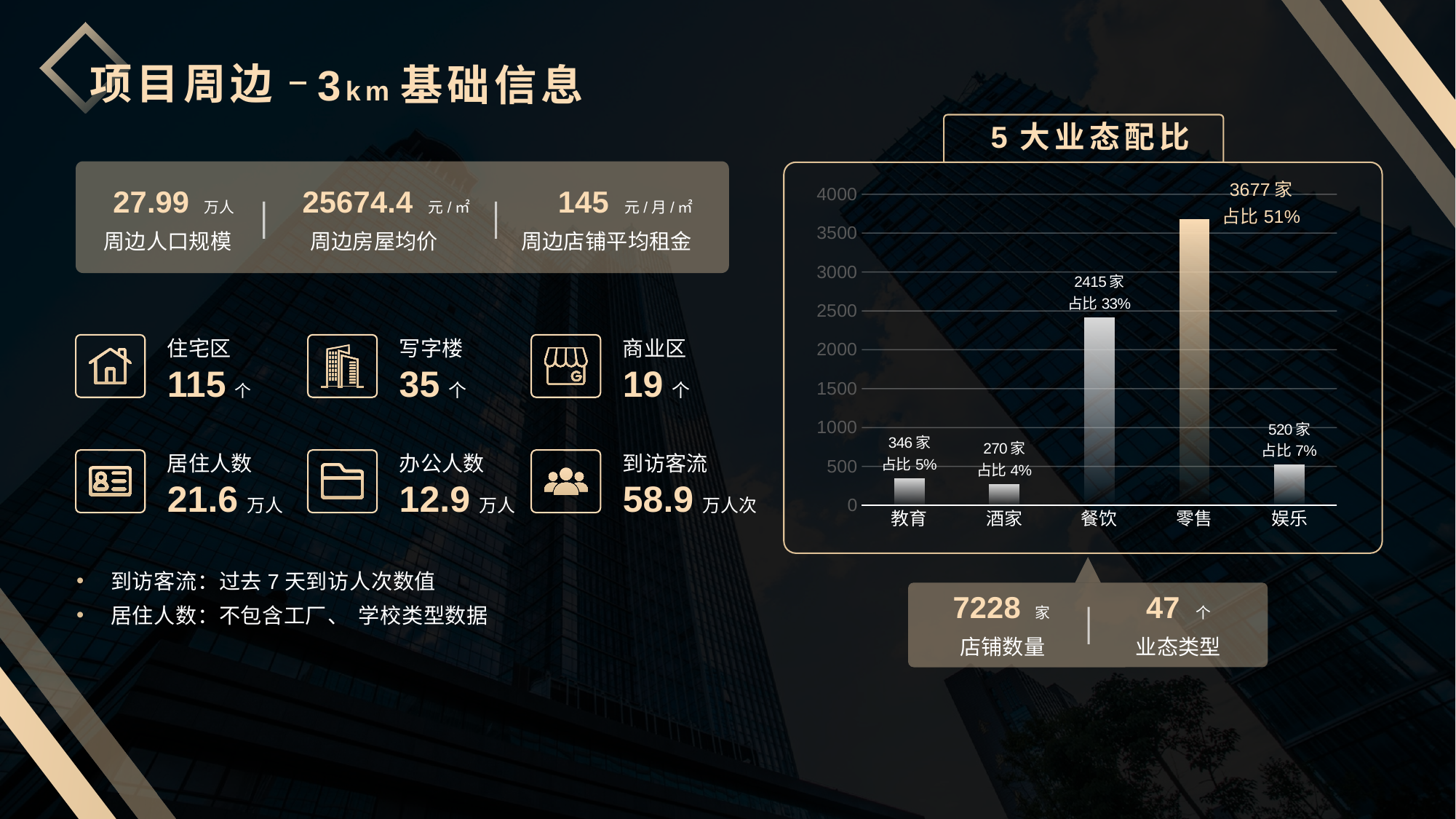

项目周边
3km基础信息
5大业态配比

### Chart

| Category | 系列 1 |
|---|---|
| 教育 | 346.0 |
| 酒家 | 270.0 |
| 餐饮 | 2415.0 |
| 零售 | 3677.0 |
| 娱乐 | 520.0 |
27.99 万人
25674.4 元/㎡
145 元/月/㎡
周边人口规模
周边房屋均价
周边店铺平均租金
住宅区
115个
写字楼
35个
商业区
19个

居住人数21.6万人
办公人数12.9万人
到访客流58.9万人次

到访客流：过去7天到访人次数值
居住人数：不包含工厂、  学校类型数据

7228 家
47 个
店铺数量
业态类型